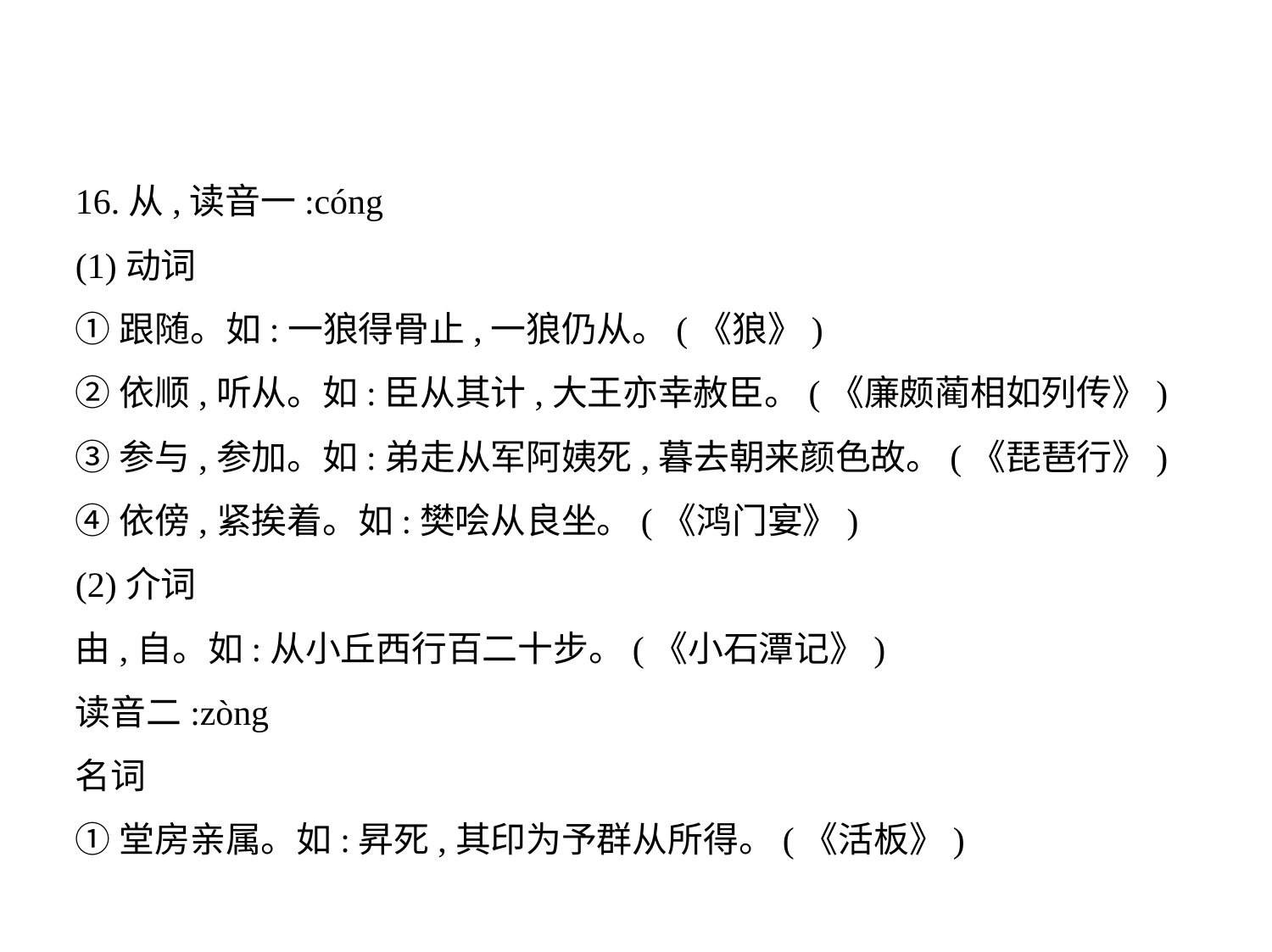

16.从,读音一:cóng
(1)动词
①跟随。如:一狼得骨止,一狼仍从。(《狼》)
②依顺,听从。如:臣从其计,大王亦幸赦臣。(《廉颇蔺相如列传》)
③参与,参加。如:弟走从军阿姨死,暮去朝来颜色故。(《琵琶行》)
④依傍,紧挨着。如:樊哙从良坐。(《鸿门宴》)
(2)介词
由,自。如:从小丘西行百二十步。(《小石潭记》)
读音二:zòng
名词
①堂房亲属。如:昇死,其印为予群从所得。(《活板》)